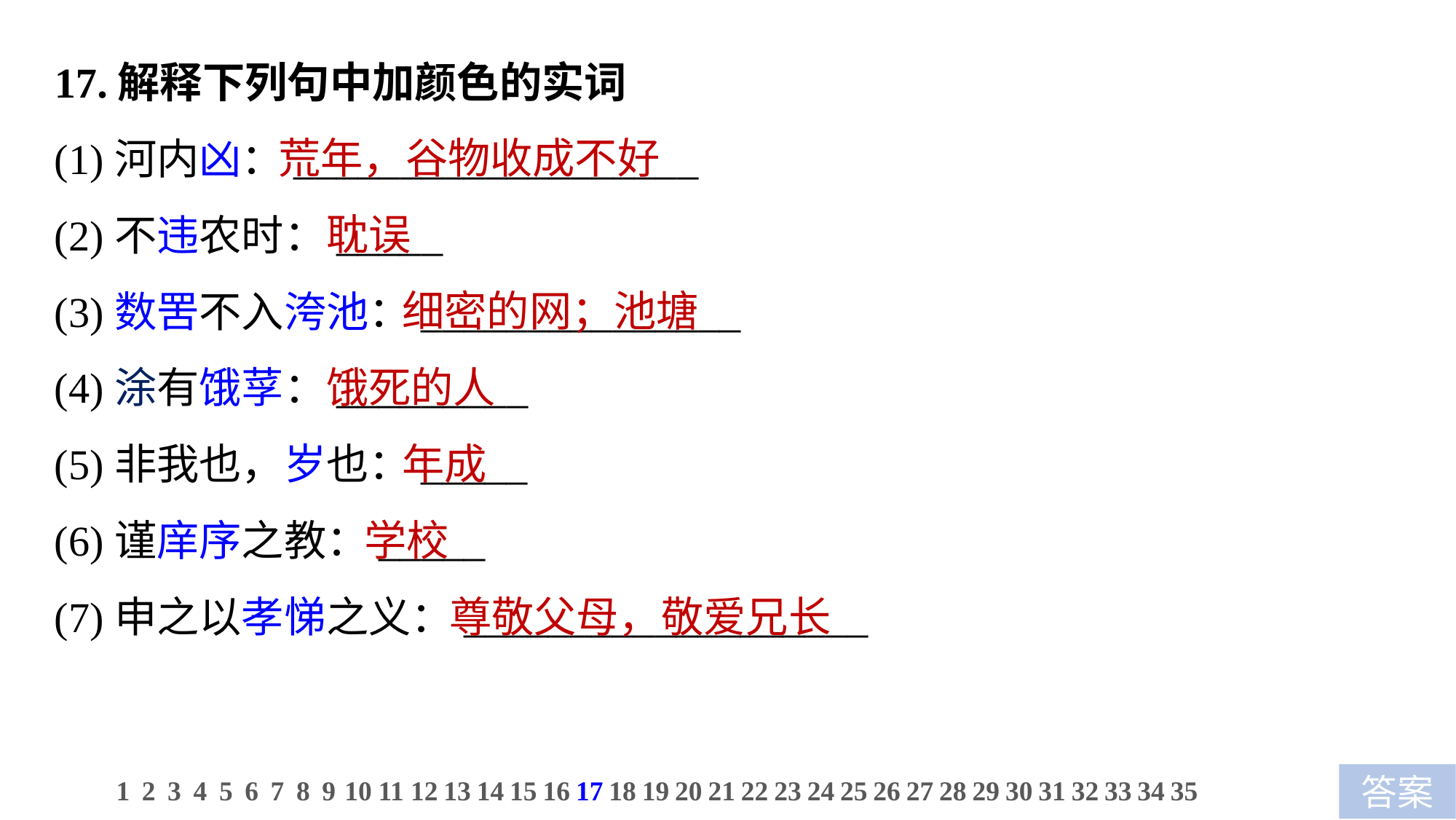

17.解释下列句中加颜色的实词
(1)河内凶：___________________
(2)不违农时：_____
(3)数罟不入洿池：_______________
(4)涂有饿莩：_________
(5)非我也，岁也：_____
(6)谨庠序之教：_____
(7)申之以孝悌之义：___________________
荒年，谷物收成不好
    耽误
            细密的网；池塘
    饿死的人
            年成
        学校
                 尊敬父母，敬爱兄长
1
2
3
4
5
6
7
8
9
10
11
12
13
14
15
16
17
18
19
20
21
22
23
24
25
26
27
28
29
30
31
32
33
34
35
答案